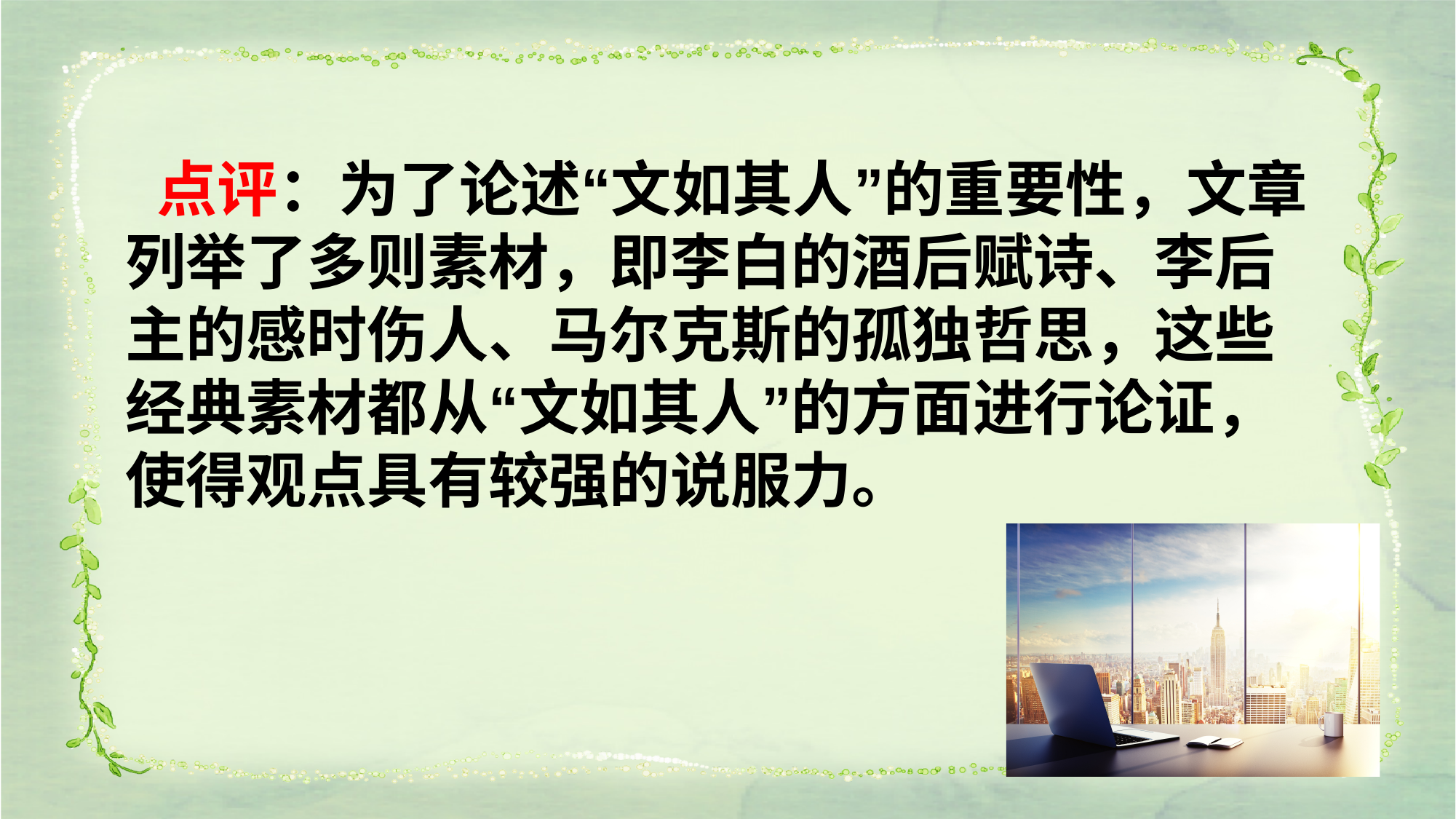

点评：为了论述“文如其人”的重要性，文章列举了多则素材，即李白的酒后赋诗、李后主的感时伤人、马尔克斯的孤独哲思，这些经典素材都从“文如其人”的方面进行论证，使得观点具有较强的说服力。